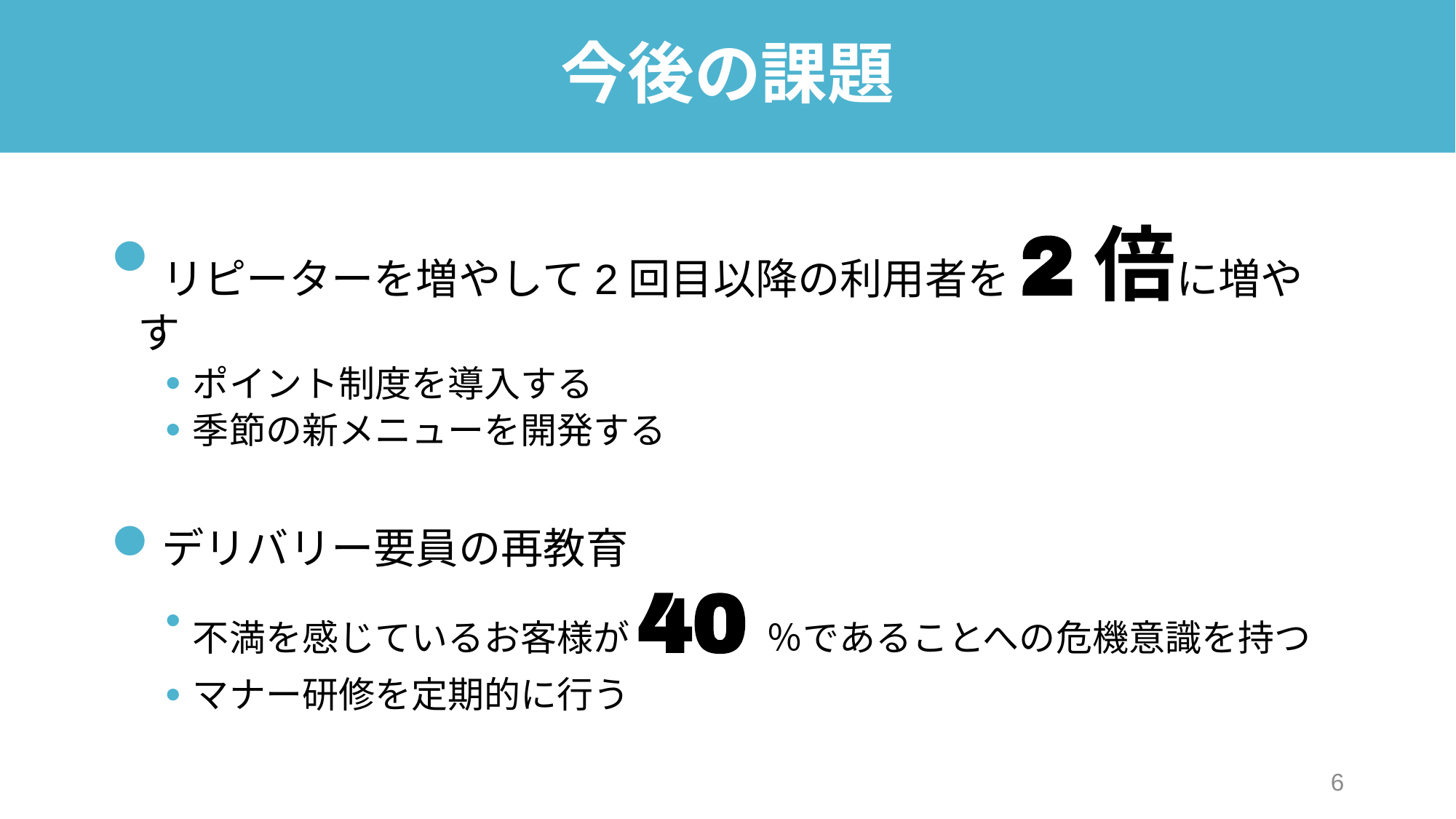

今後の課題
リピーターを増やして2回目以降の利用者を2倍に増やす
ポイント制度を導入する
季節の新メニューを開発する

デリバリー要員の再教育
不満を感じているお客様が40％であることへの危機意識を持つ
マナー研修を定期的に行う
6